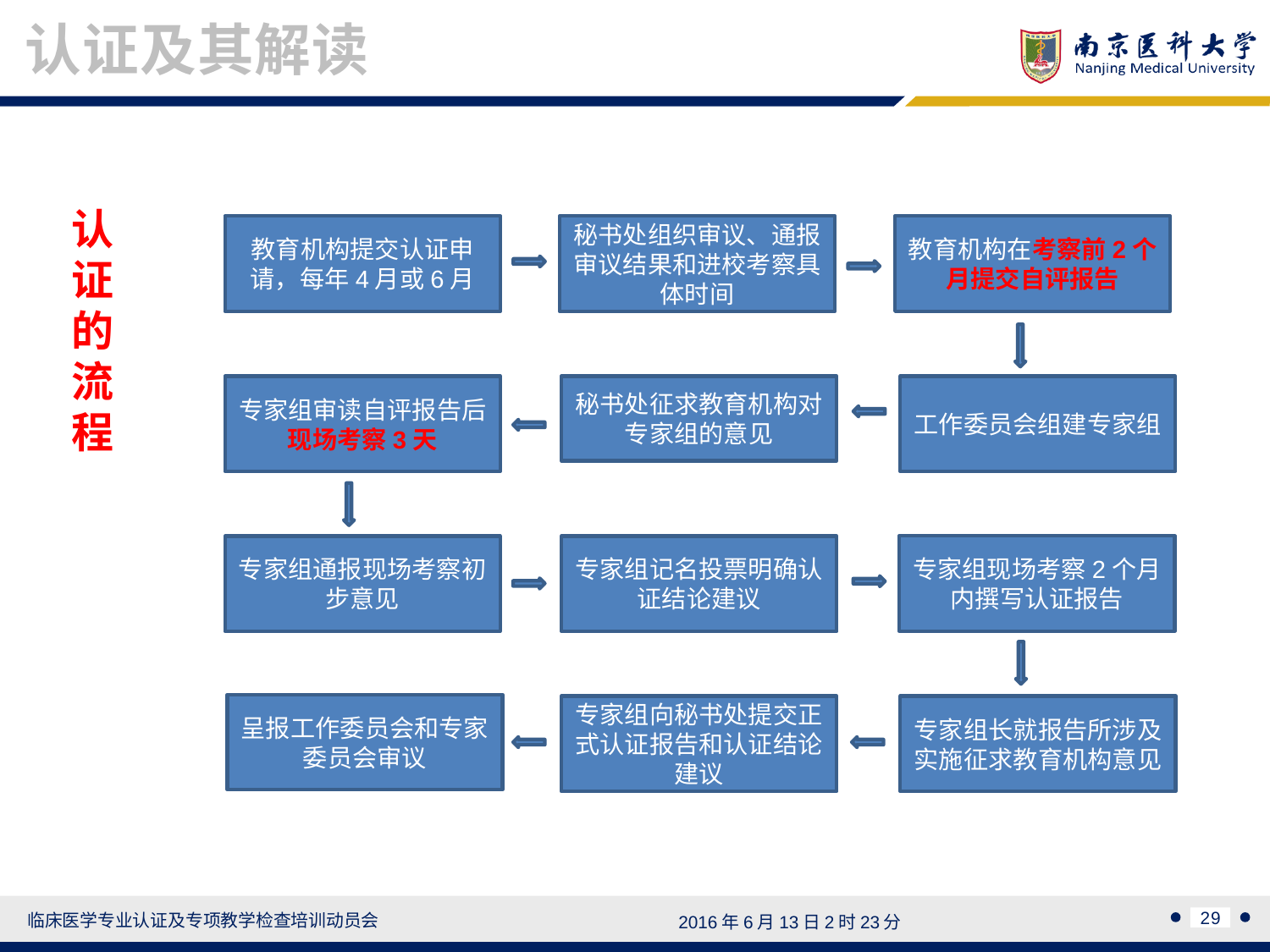

认证及其解读
认证的流程
教育机构提交认证申请，每年4月或6月
秘书处组织审议、通报审议结果和进校考察具体时间
教育机构在考察前2个月提交自评报告

专家组审读自评报告后现场考察3天
秘书处征求教育机构对专家组的意见
工作委员会组建专家组

专家组现场考察2个月内撰写认证报告
专家组通报现场考察初步意见
专家组记名投票明确认证结论建议

呈报工作委员会和专家委员会审议
专家组向秘书处提交正式认证报告和认证结论建议
专家组长就报告所涉及实施征求教育机构意见